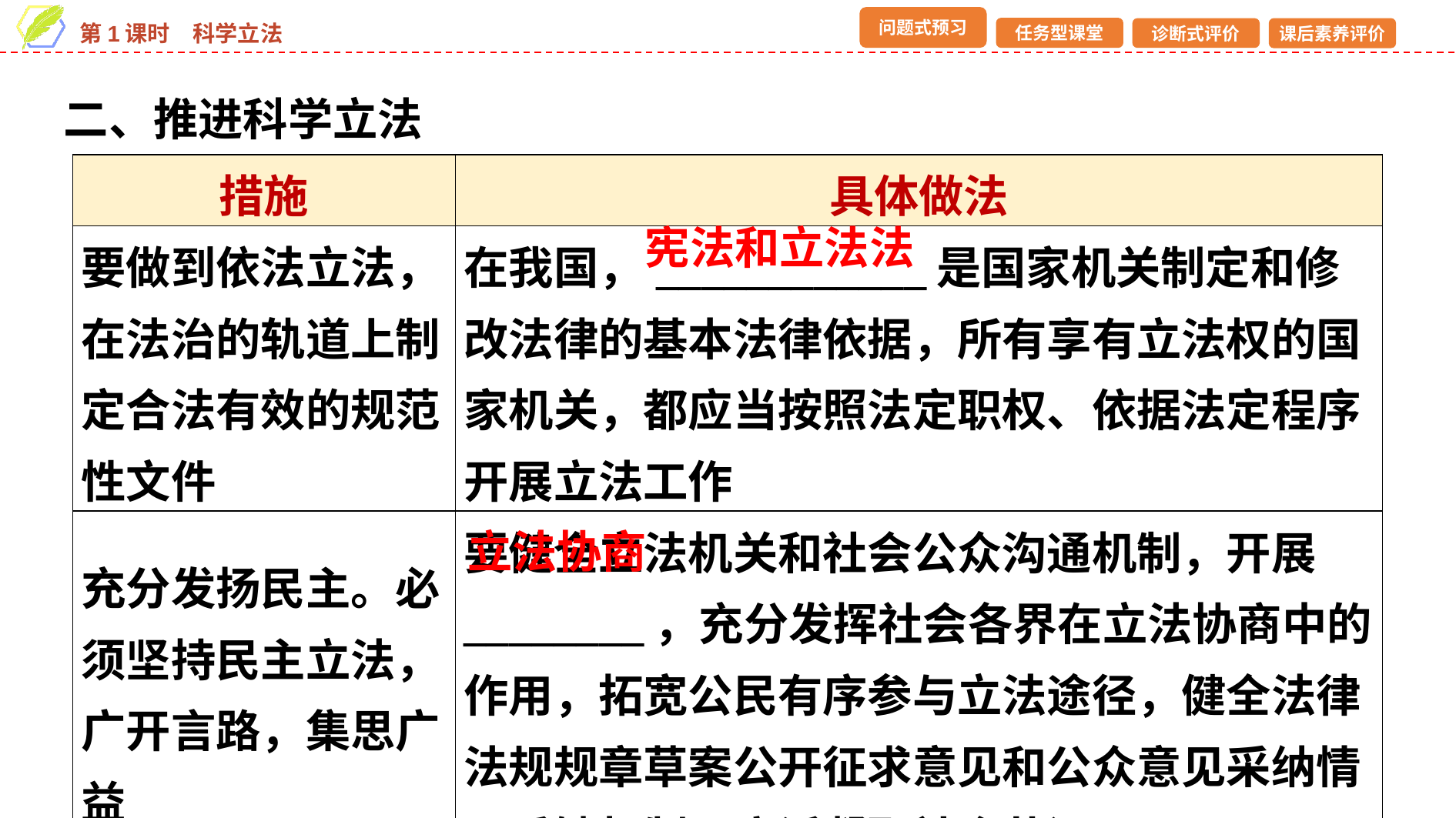

二、推进科学立法
| 措施 | 具体做法 |
| --- | --- |
| 要做到依法立法，在法治的轨道上制定合法有效的规范性文件 | 在我国，\_\_\_\_\_\_\_\_\_\_\_\_是国家机关制定和修改法律的基本法律依据，所有享有立法权的国家机关，都应当按照法定职权、依据法定程序开展立法工作 |
| 充分发扬民主。必须坚持民主立法，广开言路，集思广益 | 要健全立法机关和社会公众沟通机制，开展\_\_\_\_\_\_\_\_，充分发挥社会各界在立法协商中的作用，拓宽公民有序参与立法途径，健全法律法规规章草案公开征求意见和公众意见采纳情况反馈机制，广泛凝聚社会共识 |
宪法和立法法
立法协商